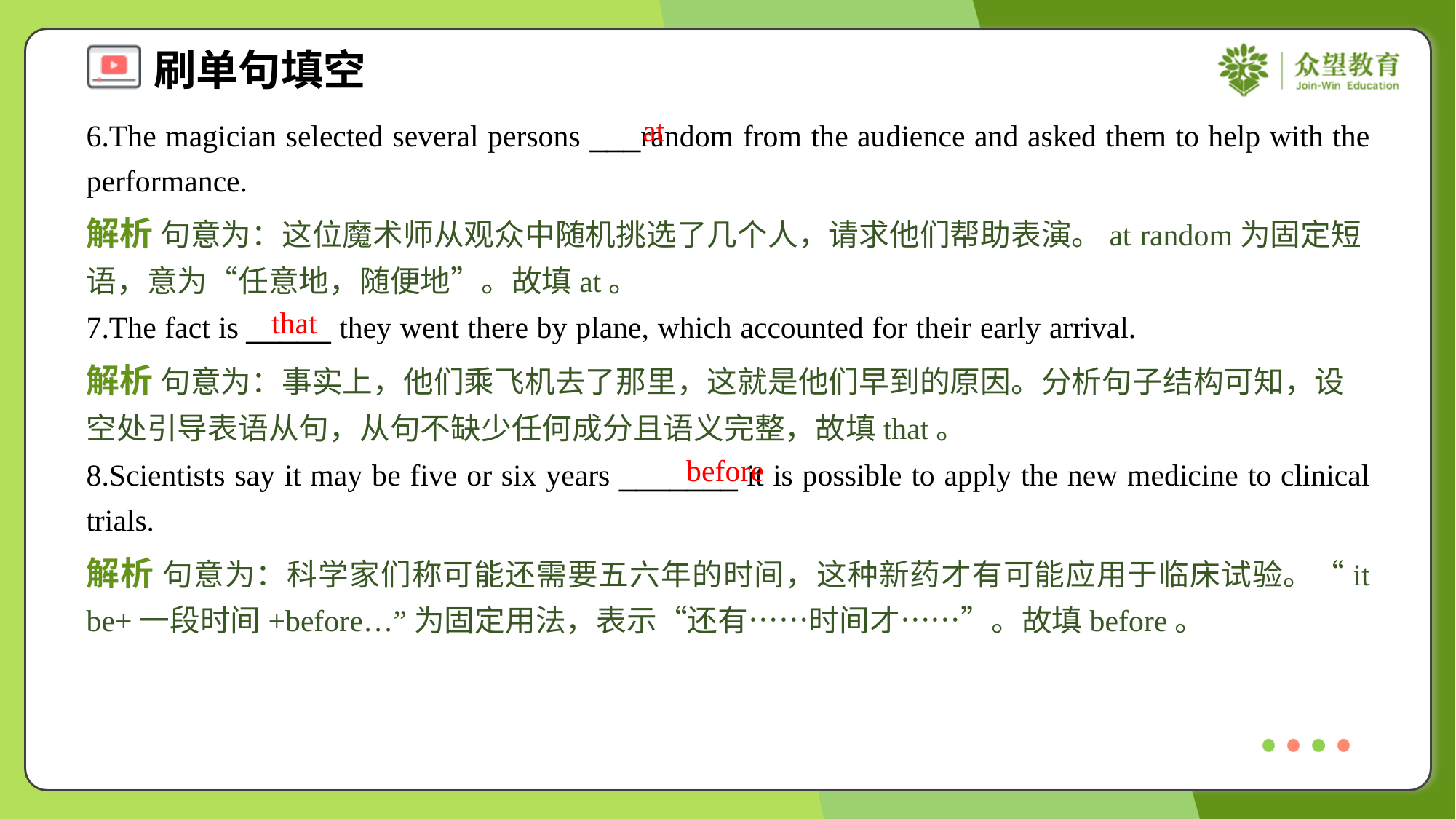

at
6.The magician selected several persons ___random from the audience and asked them to help with the performance.
解析 句意为：这位魔术师从观众中随机挑选了几个人，请求他们帮助表演。at random为固定短语，意为“任意地，随便地”。故填at。
that
7.The fact is _____ they went there by plane, which accounted for their early arrival.
解析 句意为：事实上，他们乘飞机去了那里，这就是他们早到的原因。分析句子结构可知，设空处引导表语从句，从句不缺少任何成分且语义完整，故填that。
before
8.Scientists say it may be five or six years _______ it is possible to apply the new medicine to clinical trials.
解析 句意为：科学家们称可能还需要五六年的时间，这种新药才有可能应用于临床试验。“it be+一段时间+before…”为固定用法，表示“还有……时间才……”。故填before。